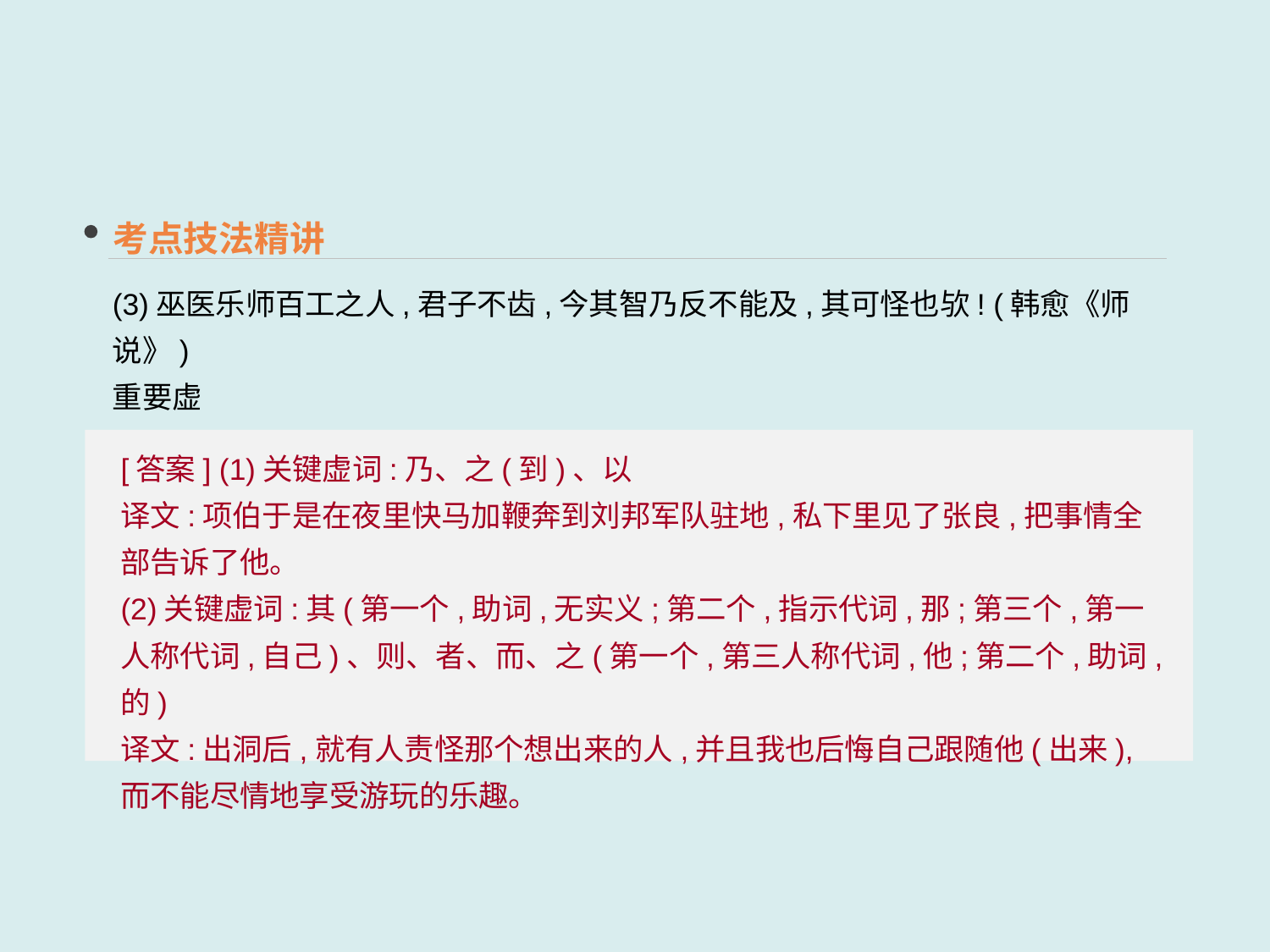

考点技法精讲

(3)巫医乐师百工之人,君子不齿,今其智乃反不能及,其可怪也欤! (韩愈《师说》)
重要虚词:_____________________________________________________________________
译文:_________________________________________________________________________

[答案] (1)关键虚词:乃、之(到)、以
译文:项伯于是在夜里快马加鞭奔到刘邦军队驻地,私下里见了张良,把事情全部告诉了他。
(2)关键虚词:其(第一个,助词,无实义;第二个,指示代词,那;第三个,第一人称代词,自己)、则、者、而、之(第一个,第三人称代词,他;第二个,助词,的)
译文:出洞后,就有人责怪那个想出来的人,并且我也后悔自己跟随他(出来),而不能尽情地享受游玩的乐趣。